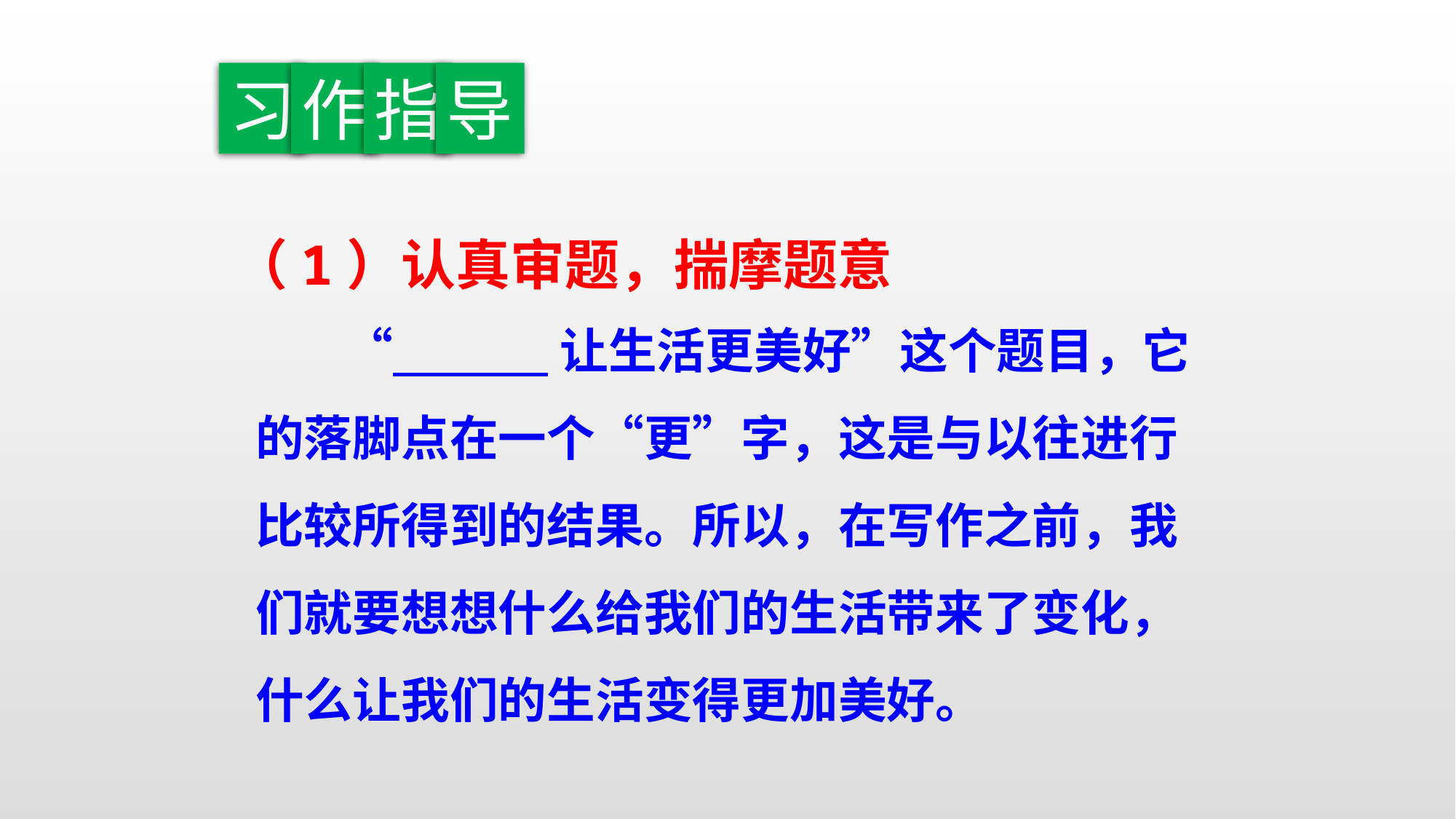

习
作
指
导
（1）认真审题，揣摩题意
        “              让生活更美好”这个题目，它的落脚点在一个“更”字，这是与以往进行比较所得到的结果。所以，在写作之前，我们就要想想什么给我们的生活带来了变化，什么让我们的生活变得更加美好。